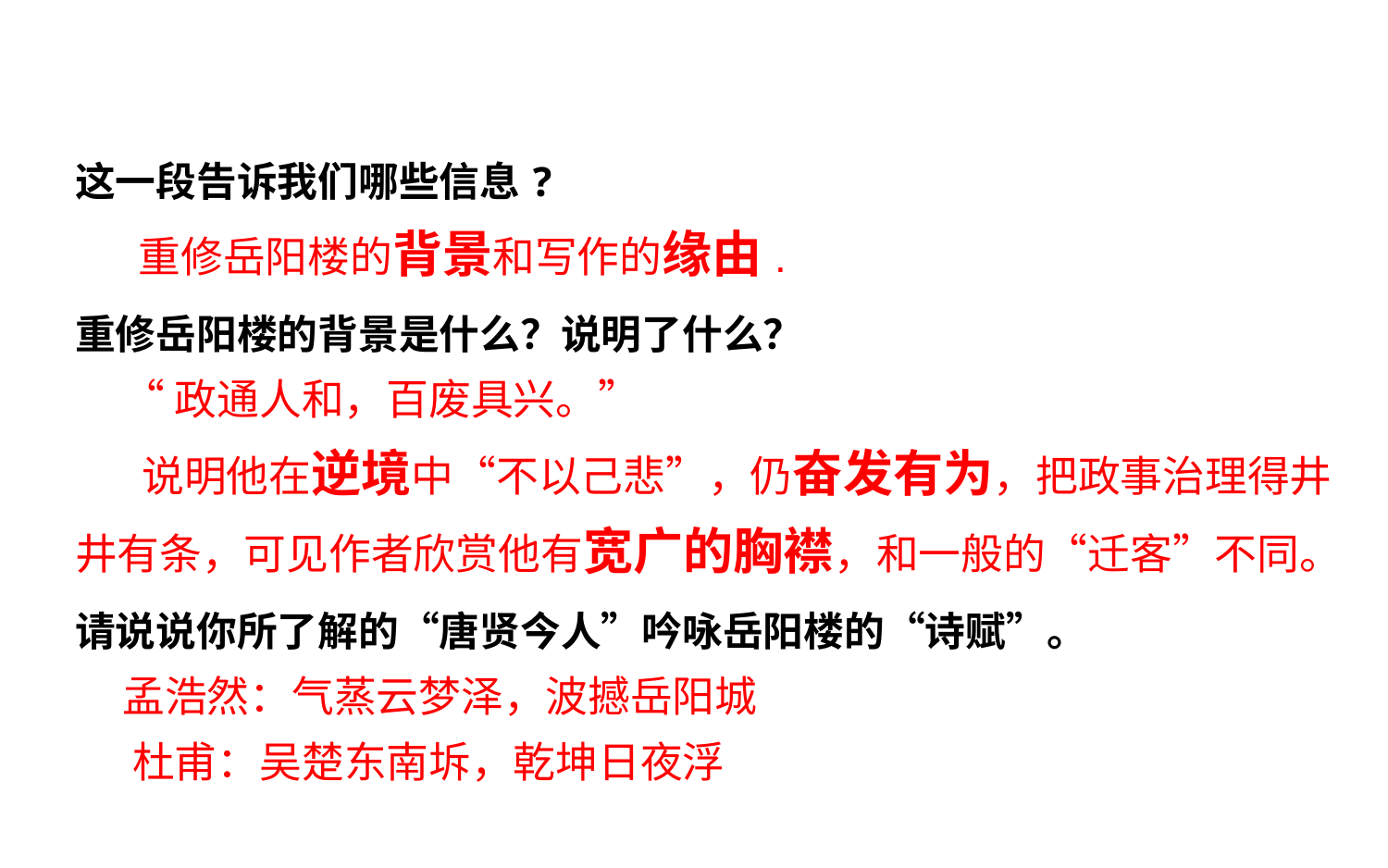

这一段告诉我们哪些信息?
       重修岳阳楼的背景和写作的缘由.
重修岳阳楼的背景是什么？说明了什么？
      “政通人和，百废具兴。”
      说明他在逆境中“不以己悲”，仍奋发有为，把政事治理得井井有条，可见作者欣赏他有宽广的胸襟，和一般的“迁客”不同。
请说说你所了解的“唐贤今人”吟咏岳阳楼的“诗赋”。
     孟浩然：气蒸云梦泽，波撼岳阳城
     杜甫：吴楚东南坼，乾坤日夜浮